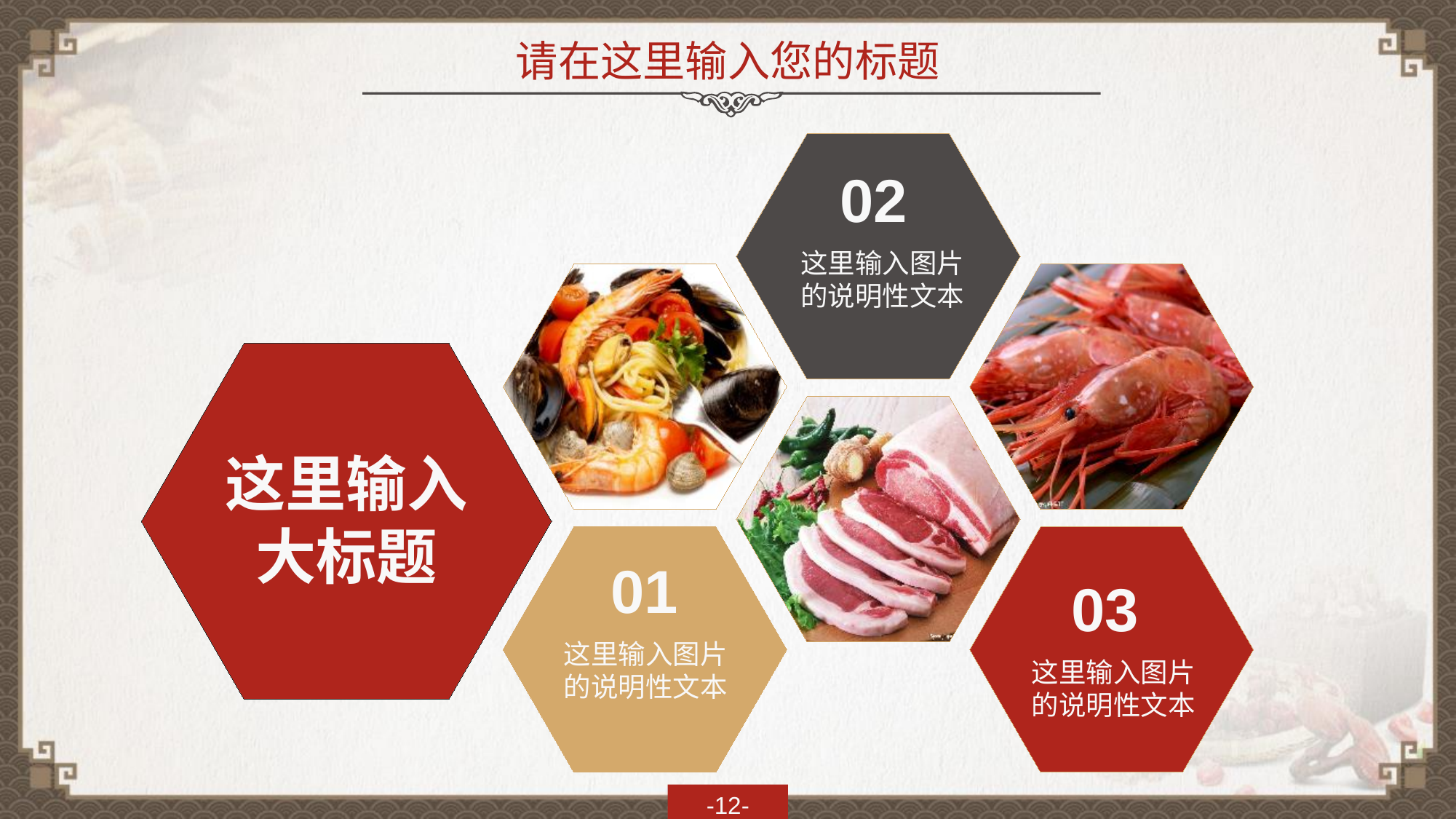

请在这里输入您的标题

02
这里输入图片的说明性文本

这里输入大标题

01
03
这里输入图片的说明性文本
这里输入图片的说明性文本